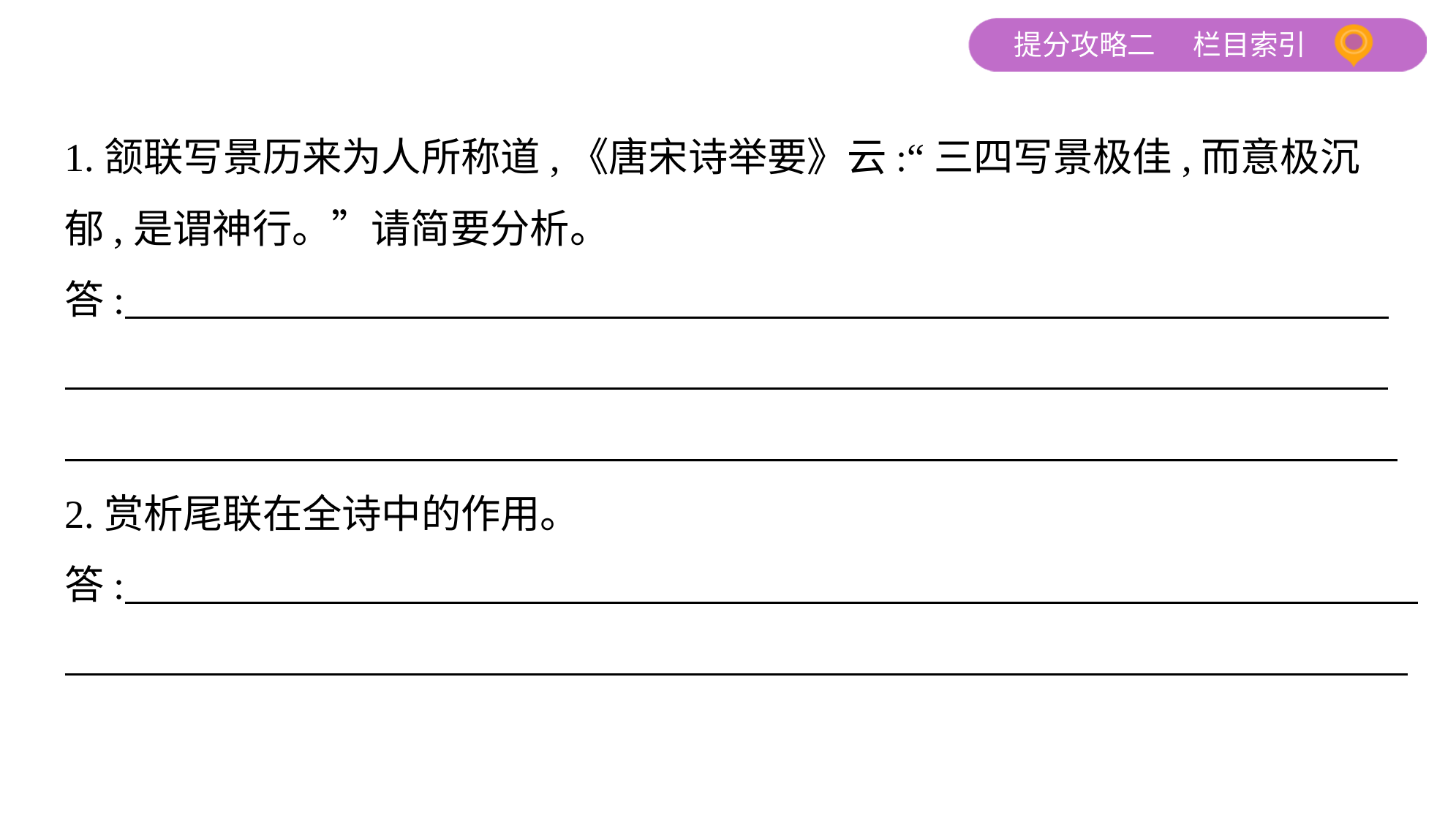

1.颔联写景历来为人所称道,《唐宋诗举要》云:“三四写景极佳,而意极沉
郁,是谓神行。”请简要分析。
答:

2.赏析尾联在全诗中的作用。
答: